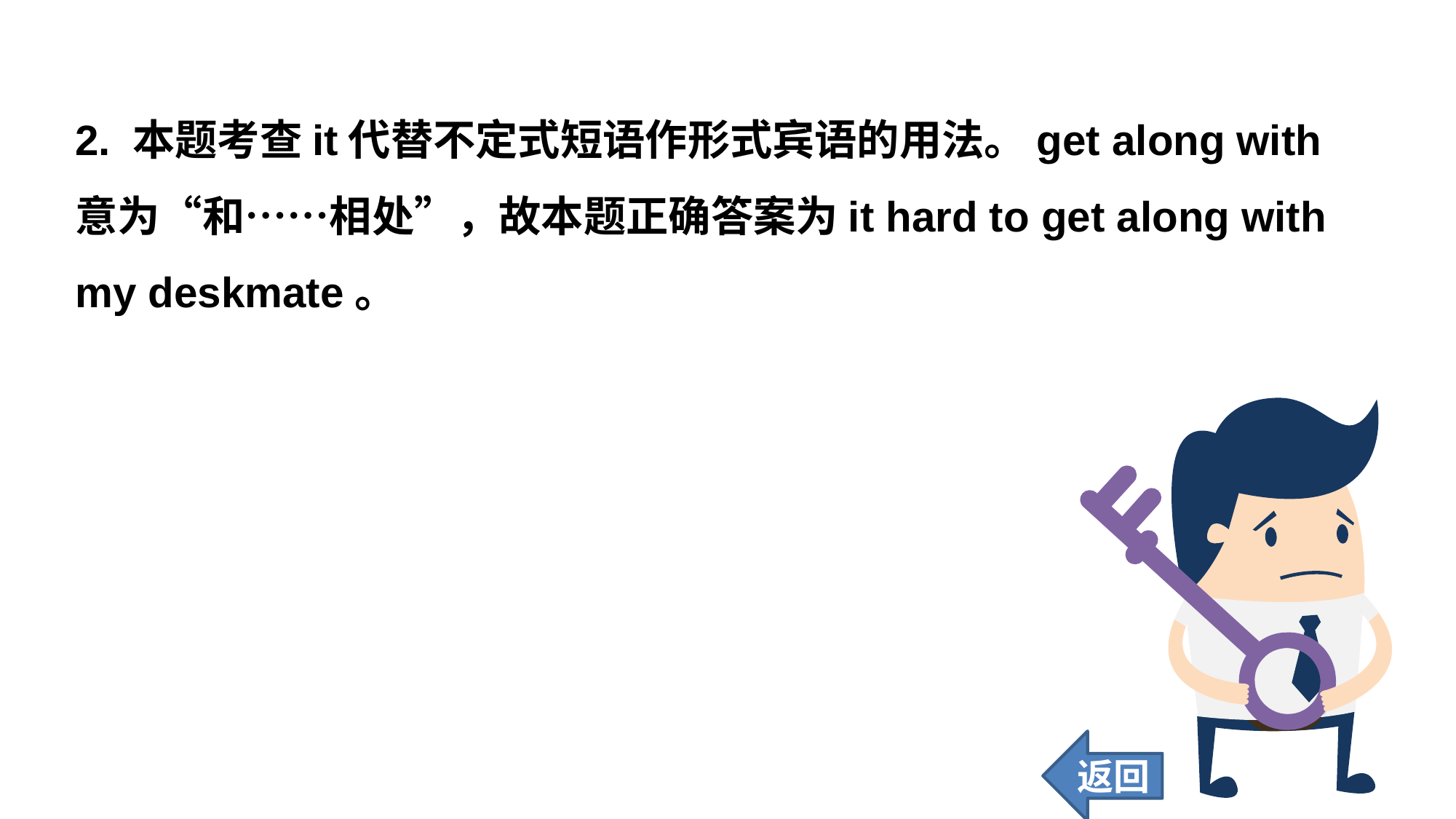

2. 本题考查it代替不定式短语作形式宾语的用法。get along with意为“和……相处”，故本题正确答案为it hard to get along with my deskmate。

返回
48